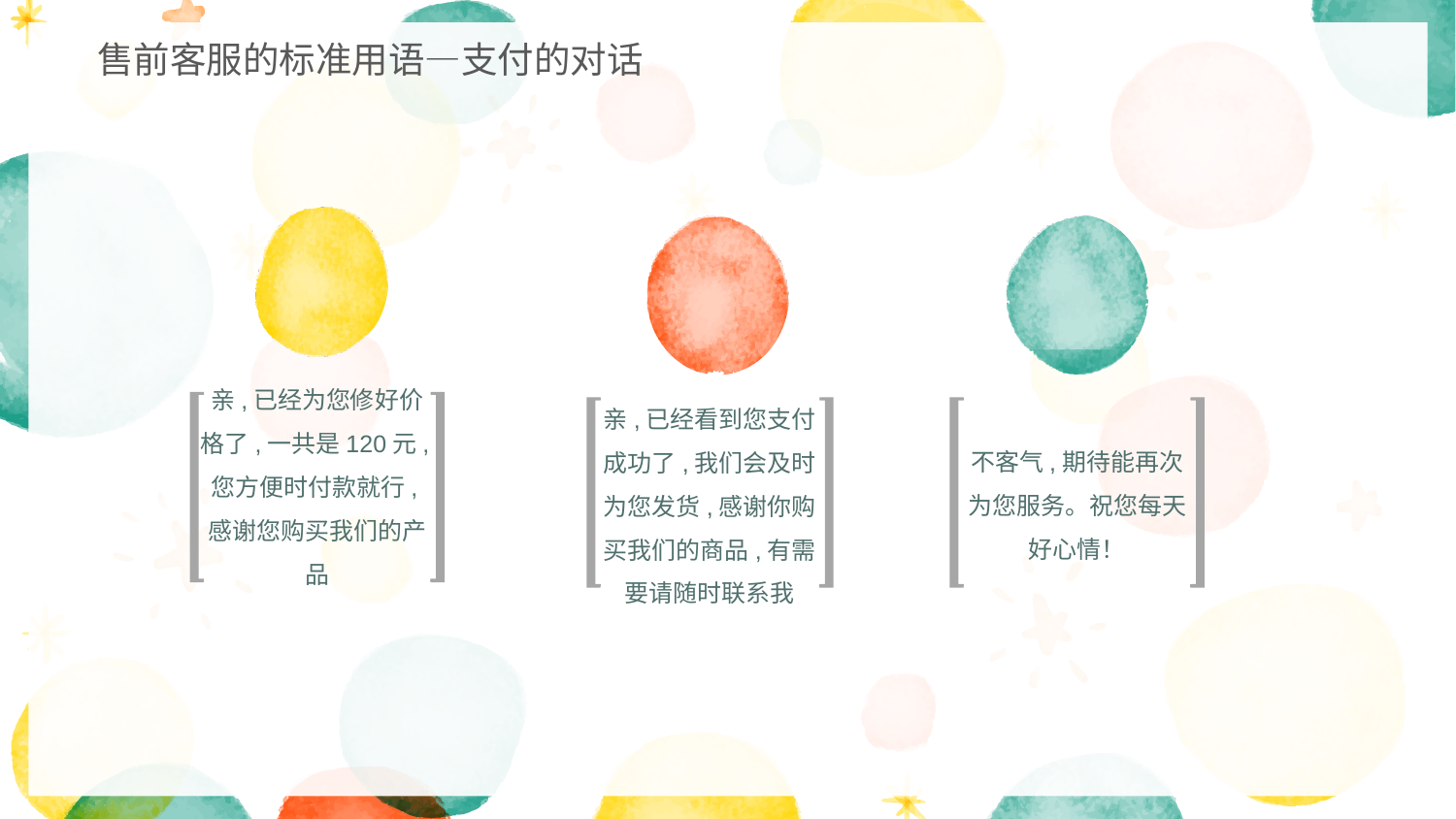

售前客服的标准用语—支付的对话

亲,已经为您修好价格了,一共是120元,您方便时付款就行,感谢您购买我们的产品

亲,已经看到您支付成功了,我们会及时为您发货,感谢你购买我们的商品,有需要请随时联系我

不客气,期待能再次为您服务。祝您每天好心情！